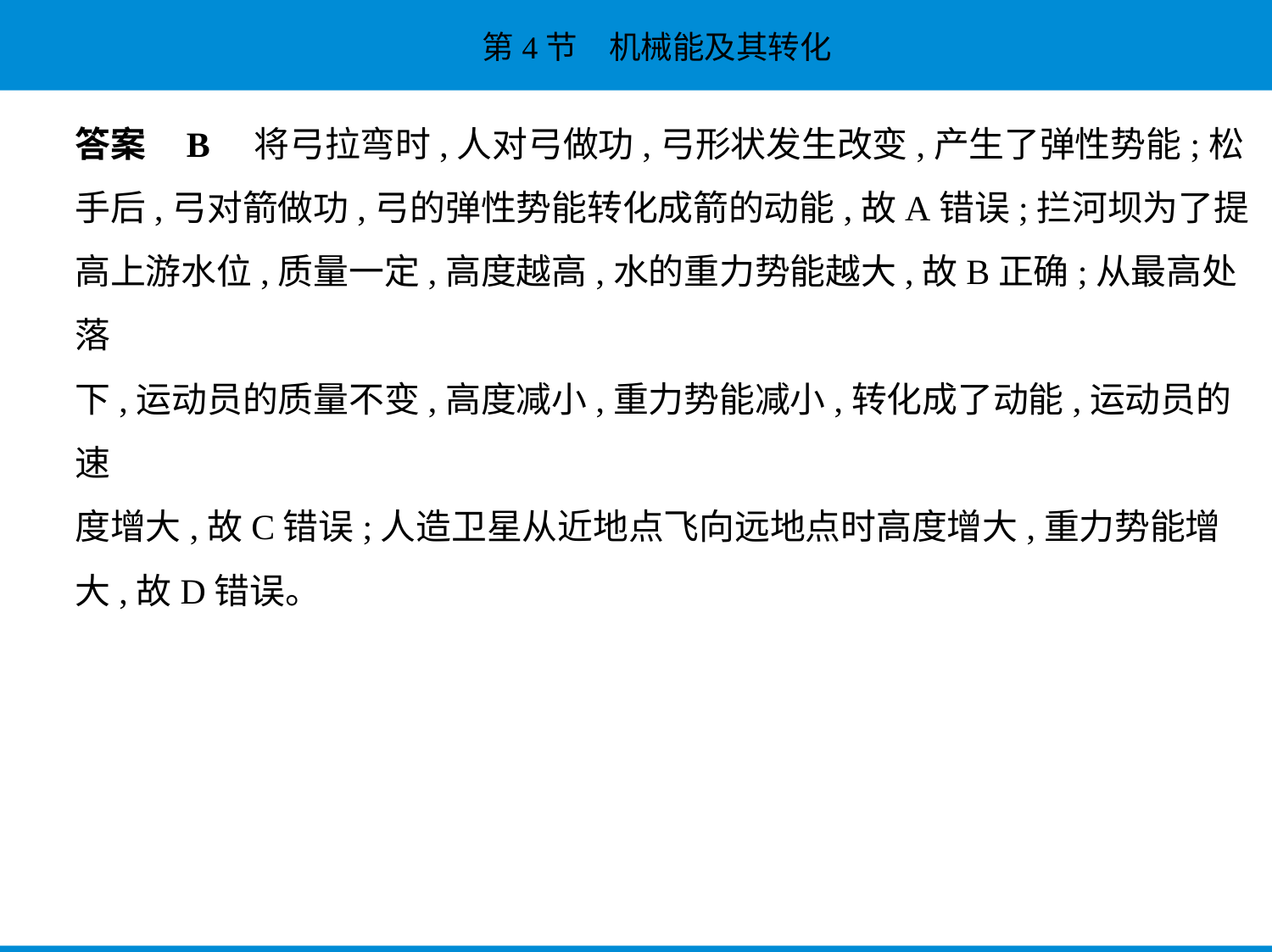

答案    B　将弓拉弯时,人对弓做功,弓形状发生改变,产生了弹性势能;松
手后,弓对箭做功,弓的弹性势能转化成箭的动能,故A错误;拦河坝为了提
高上游水位,质量一定,高度越高,水的重力势能越大,故B正确;从最高处落
下,运动员的质量不变,高度减小,重力势能减小,转化成了动能,运动员的速
度增大,故C错误;人造卫星从近地点飞向远地点时高度增大,重力势能增
大,故D错误。